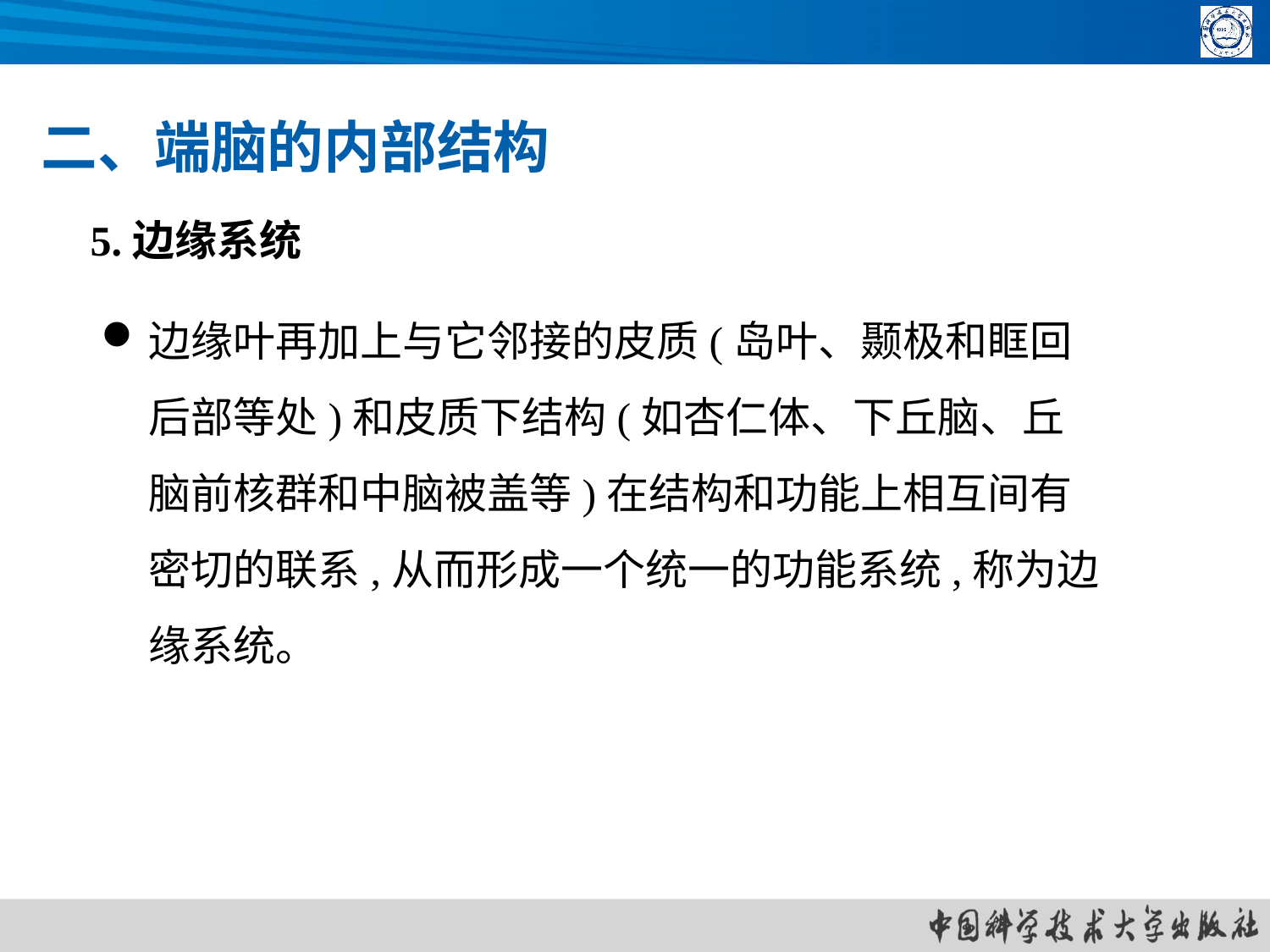

二、端脑的内部结构
5.边缘系统
边缘叶再加上与它邻接的皮质(岛叶、颞极和眶回后部等处)和皮质下结构(如杏仁体、下丘脑、丘脑前核群和中脑被盖等)在结构和功能上相互间有密切的联系,从而形成一个统一的功能系统,称为边缘系统。